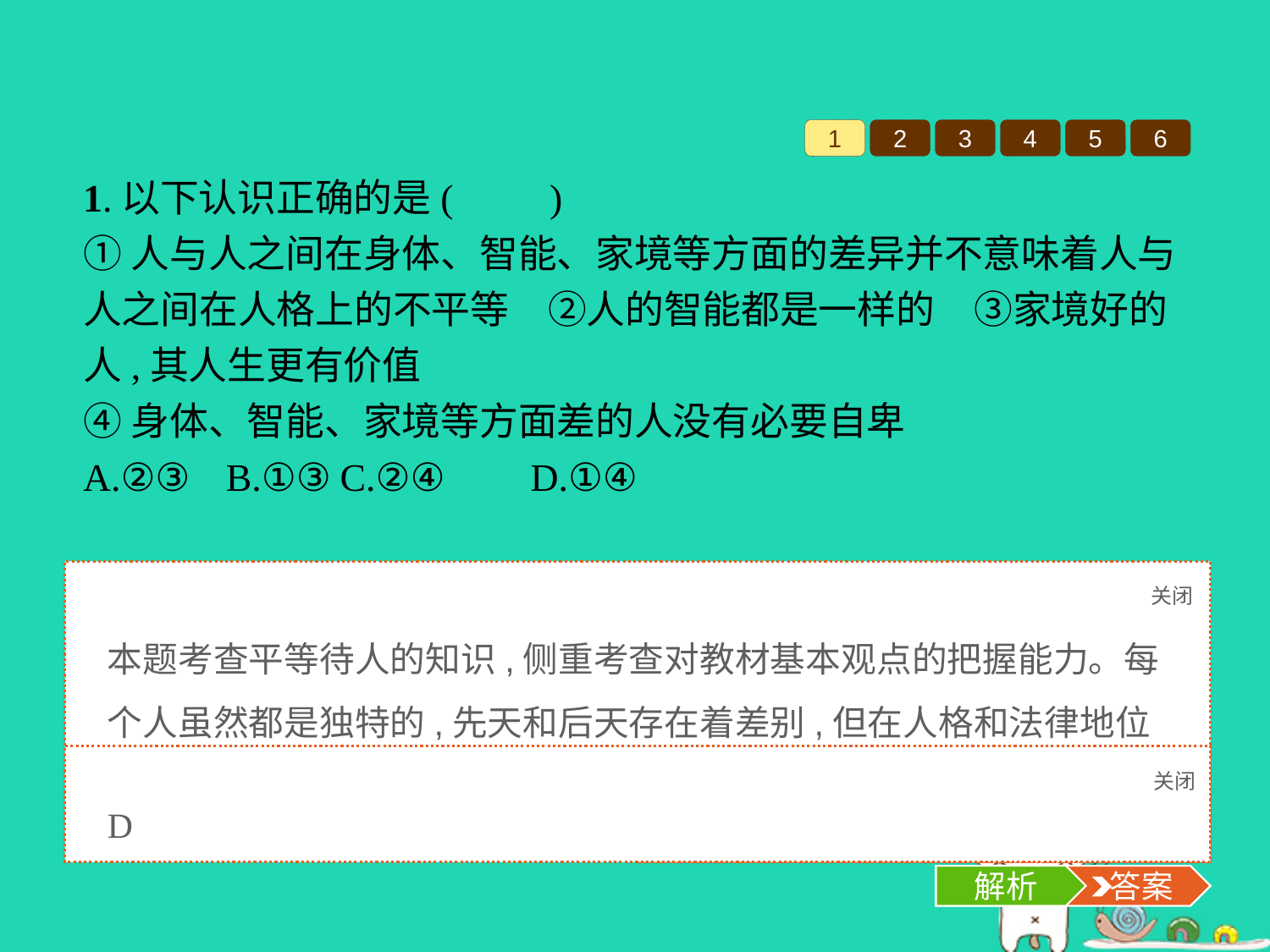

1
2
3
4
5
6
1.以下认识正确的是(　　)
①人与人之间在身体、智能、家境等方面的差异并不意味着人与人之间在人格上的不平等　②人的智能都是一样的　③家境好的人,其人生更有价值
④身体、智能、家境等方面差的人没有必要自卑
A.②③	B.①③	C.②④	D.①④

关闭
解析

本题考查平等待人的知识,侧重考查对教材基本观点的把握能力。每个人虽然都是独特的,先天和后天存在着差别,但在人格和法律地位上都是平等的,②③说法错误,排除。

关闭
解析
  答案

D
解析
  答案